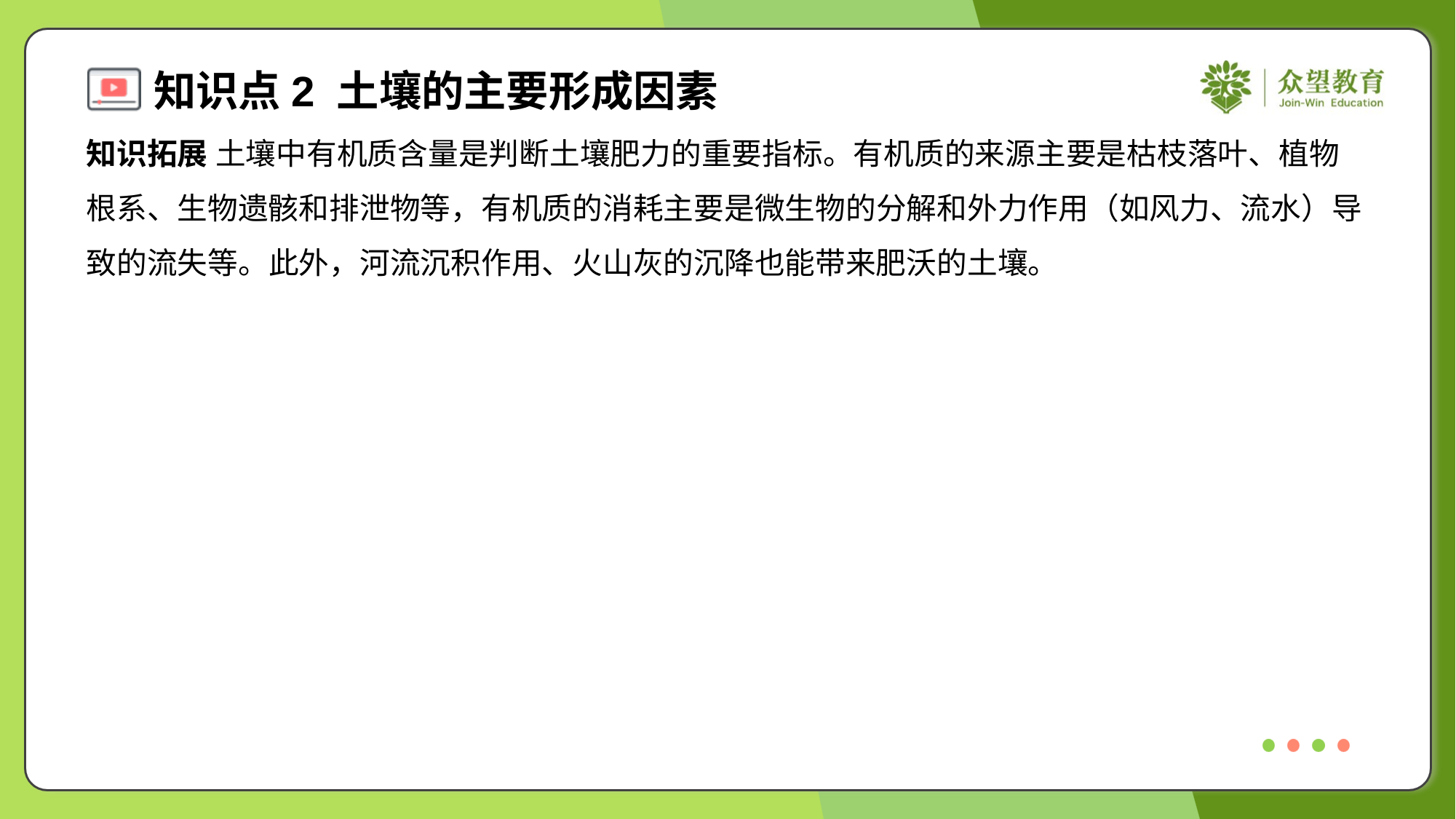

知识拓展 土壤中有机质含量是判断土壤肥力的重要指标。有机质的来源主要是枯枝落叶、植物
根系、生物遗骸和排泄物等，有机质的消耗主要是微生物的分解和外力作用（如风力、流水）导
致的流失等。此外，河流沉积作用、火山灰的沉降也能带来肥沃的土壤。